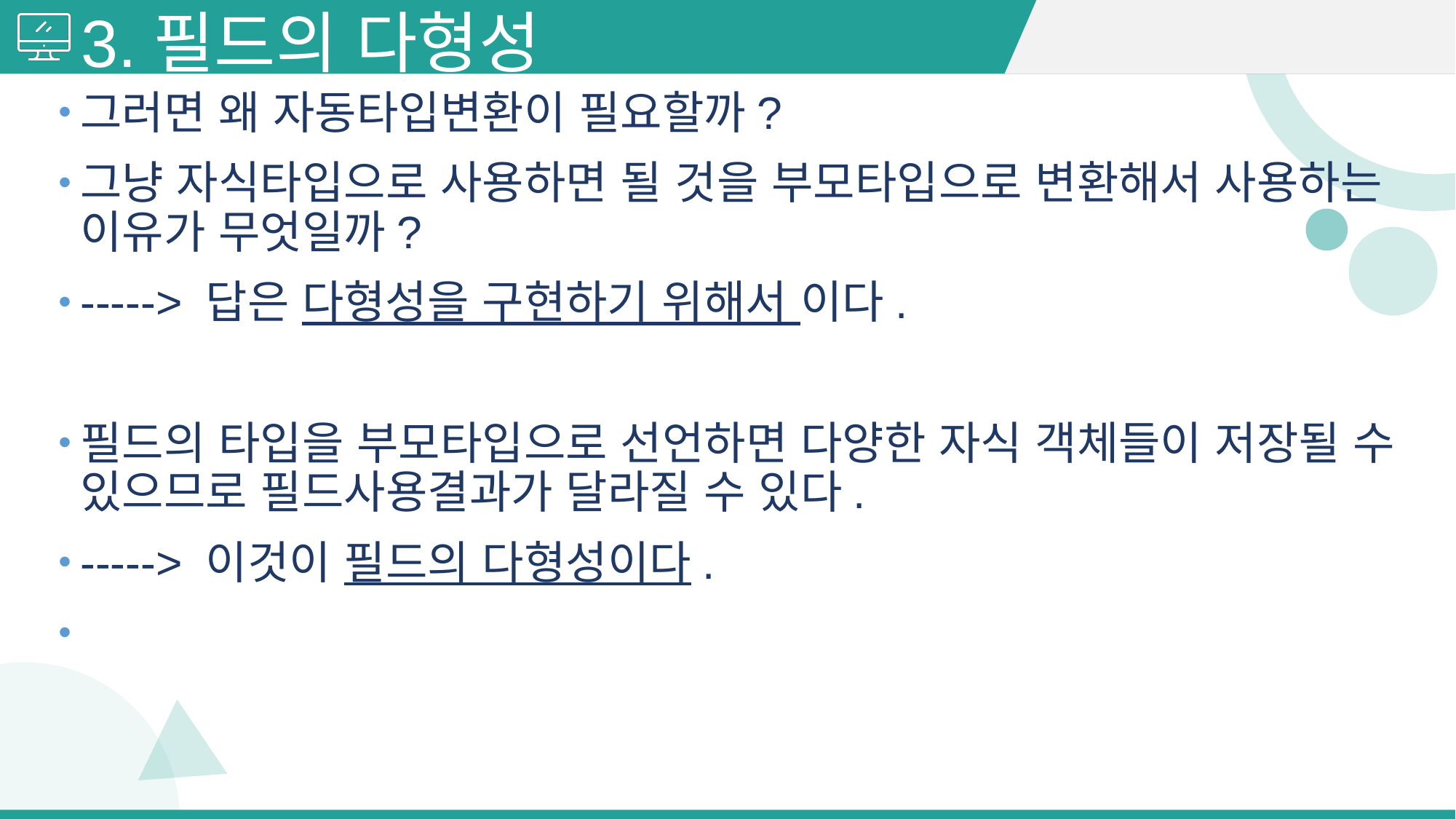

# 3.필드의 다형성
그러면 왜 자동타입변환이 필요할까?
그냥 자식타입으로 사용하면 될 것을 부모타입으로 변환해서 사용하는 이유가 무엇일까?
-----> 답은 다형성을 구현하기 위해서 이다.

필드의 타입을 부모타입으로 선언하면 다양한 자식 객체들이 저장될 수 있으므로 필드사용결과가 달라질 수 있다.
-----> 이것이 필드의 다형성이다.